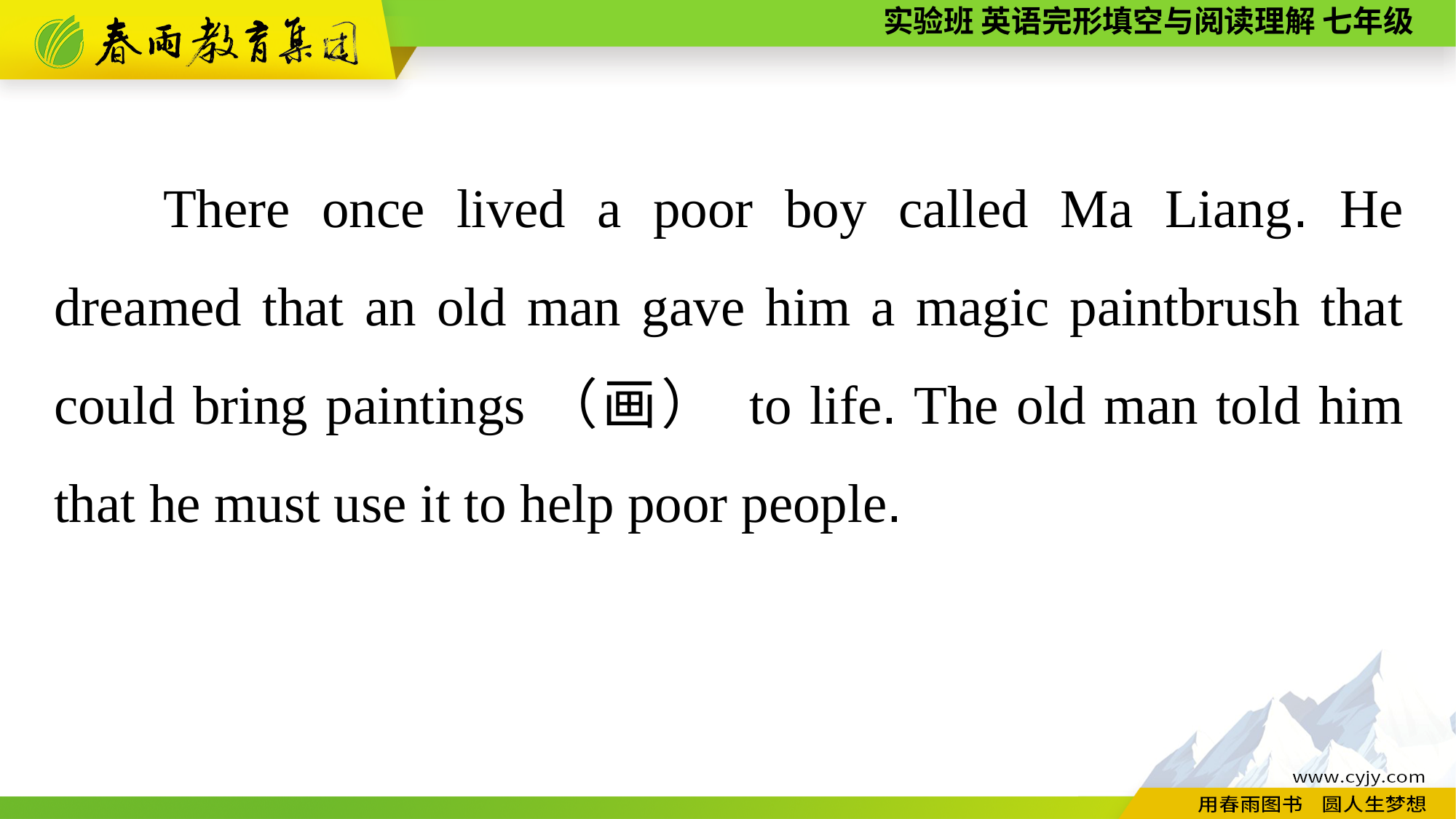

There once lived a poor boy called Ma Liang. He dreamed that an old man gave him a magic paintbrush that could bring paintings（画） to life. The old man told him that he must use it to help poor people.